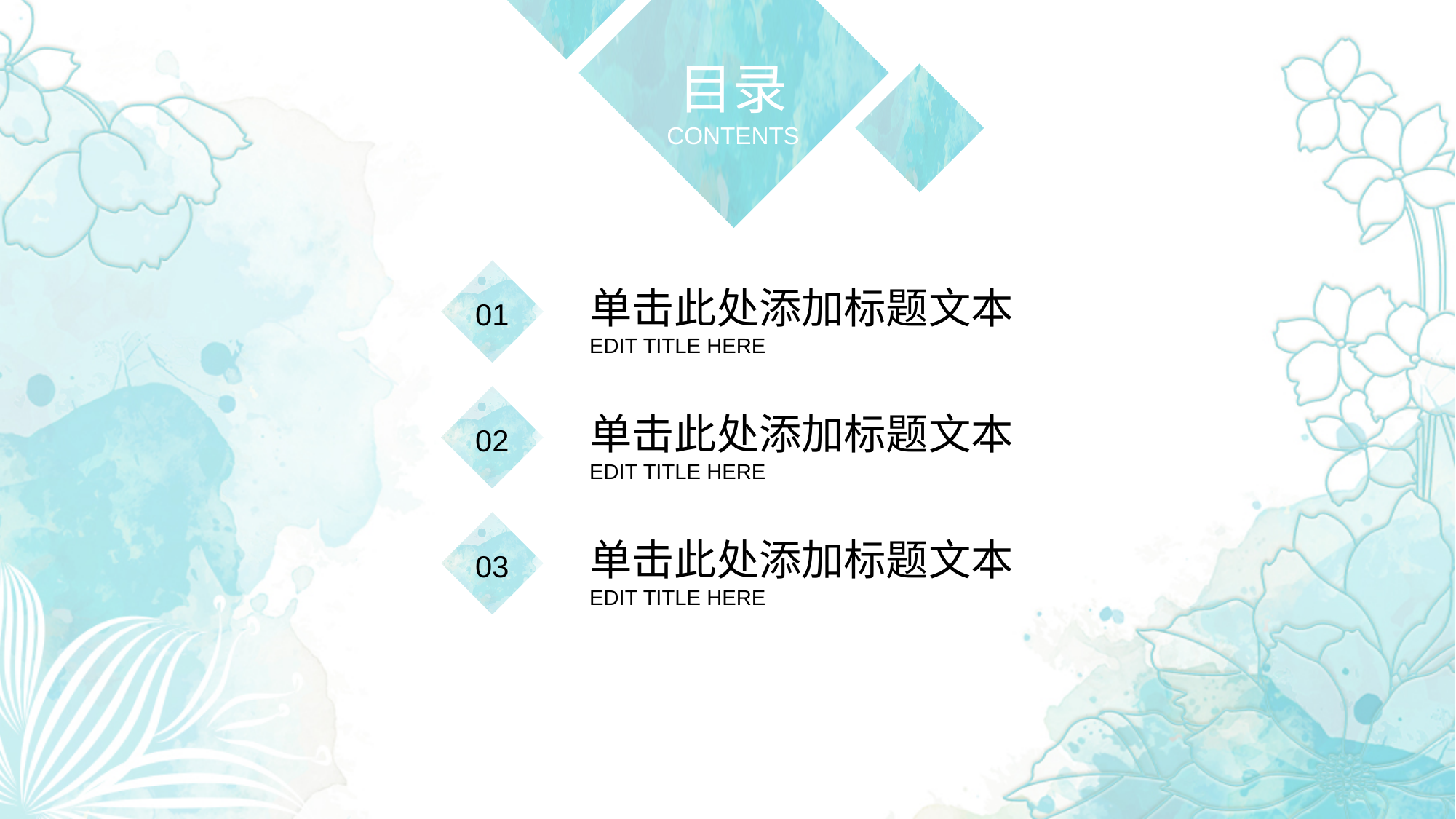

目录
CONTENTS

单击此处添加标题文本
EDIT TITLE HERE
01

单击此处添加标题文本
EDIT TITLE HERE
02

单击此处添加标题文本
EDIT TITLE HERE
03